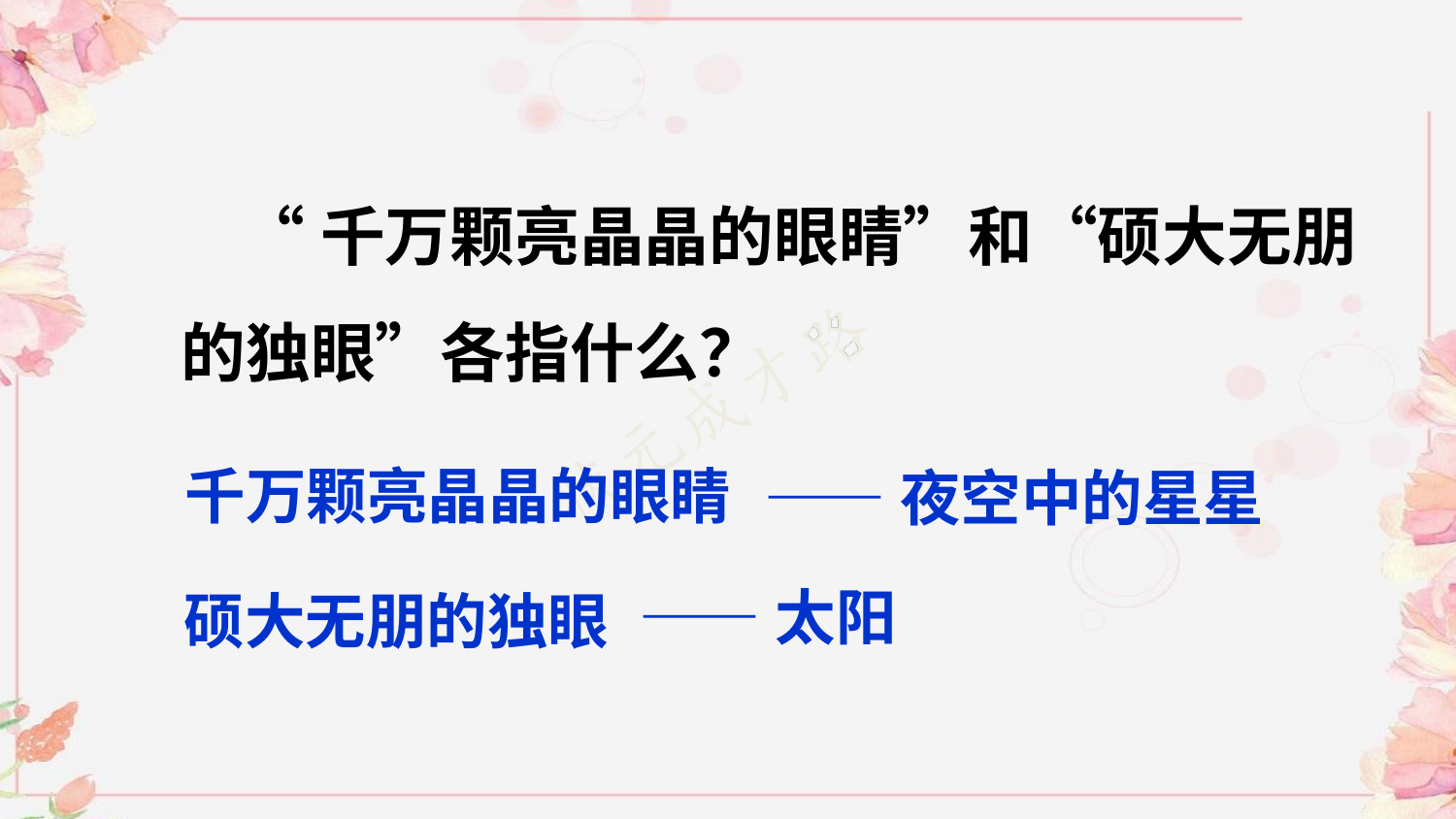

“千万颗亮晶晶的眼睛”和“硕大无朋的独眼”各指什么？
千万颗亮晶晶的眼睛
——夜空中的星星
——太阳
硕大无朋的独眼